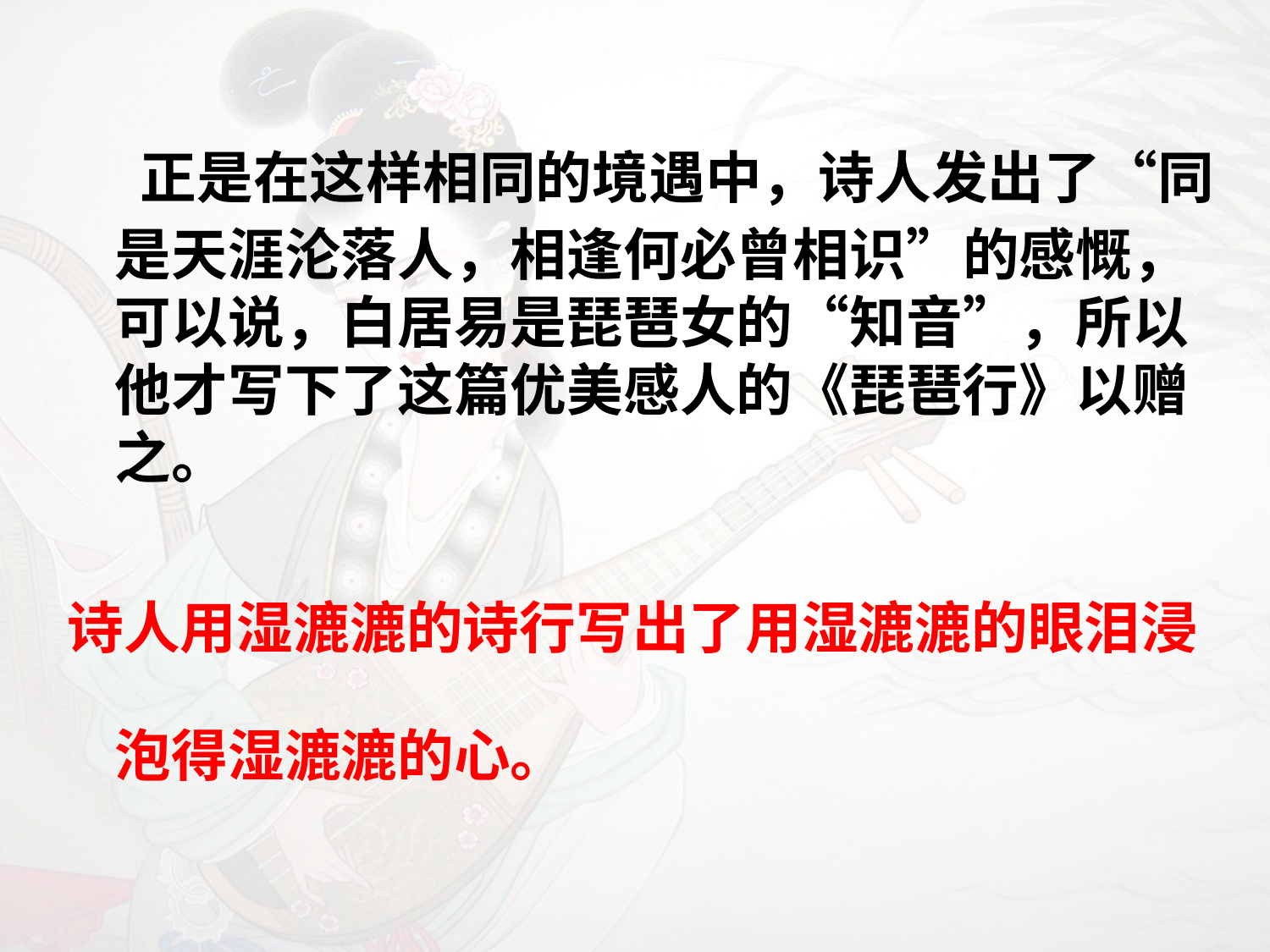

正是在这样相同的境遇中，诗人发出了“同是天涯沦落人，相逢何必曾相识”的感慨，可以说，白居易是琵琶女的“知音”，所以他才写下了这篇优美感人的《琵琶行》以赠之。

诗人用湿漉漉的诗行写出了用湿漉漉的眼泪浸泡得湿漉漉的心。